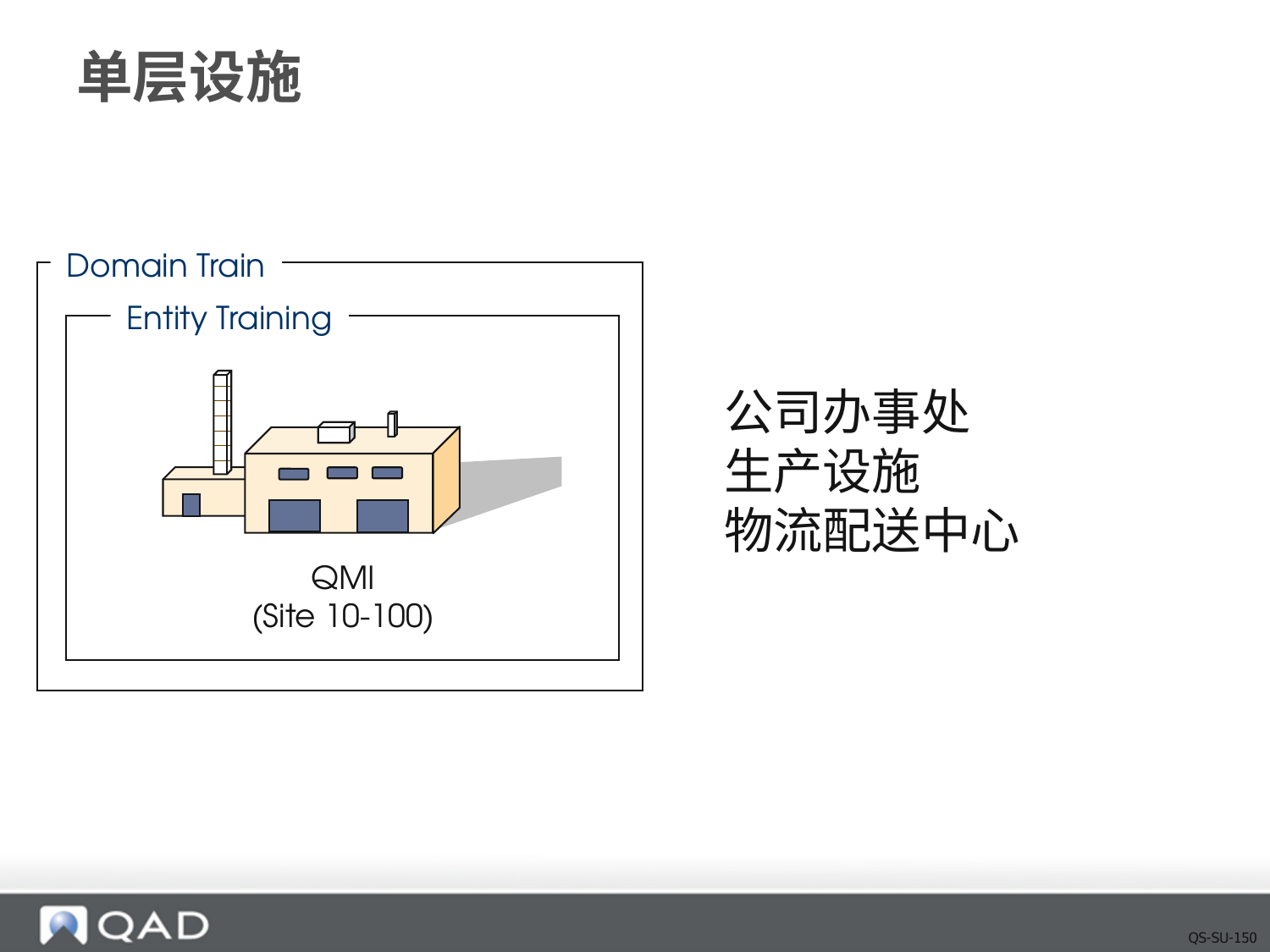

# 单层设施
Domain Train

Entity Training

公司办事处
生产设施
物流配送中心

QMI
(Site 10-100)
QS-SU-150